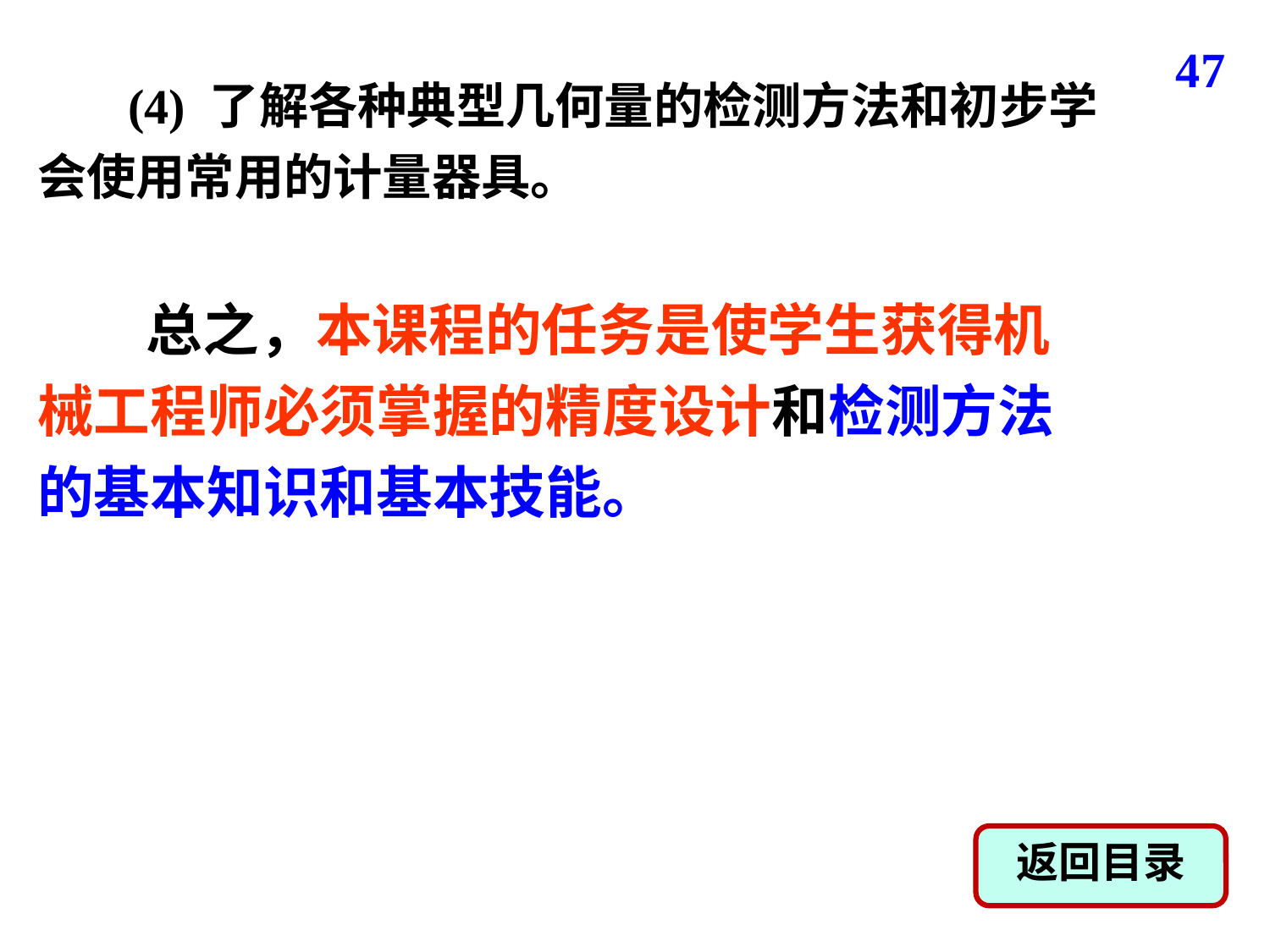

47
　    (4) 了解各种典型几何量的检测方法和初步学会使用常用的计量器具。
　       总之，本课程的任务是使学生获得机械工程师必须掌握的精度设计和检测方法的基本知识和基本技能。
返回目录